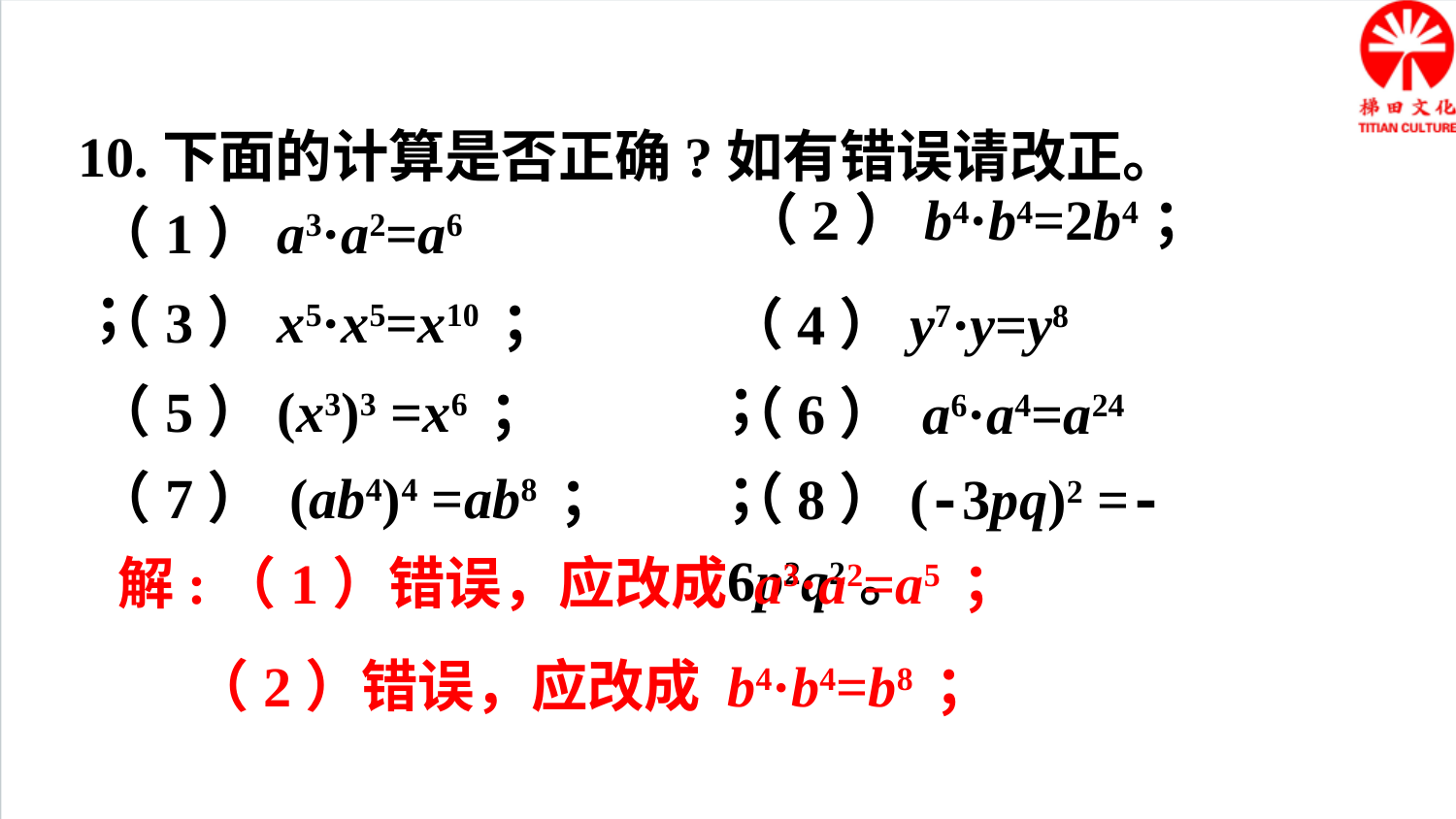

10.下面的计算是否正确?如有错误请改正。
（1）a3·a2=a6；
（2）b4·b4=2b4；
（3）x5·x5=x10 ；
（4）y7·y=y8 ；
（5）(x3)3 =x6 ；
（6） a6·a4=a24 ；
（7） (ab4)4 =ab8 ；
（8）(-3pq)2 =-6p2q2。
解:（1）错误，应改成 a3·a2=a5 ；
（2）错误，应改成 b4·b4=b8 ；